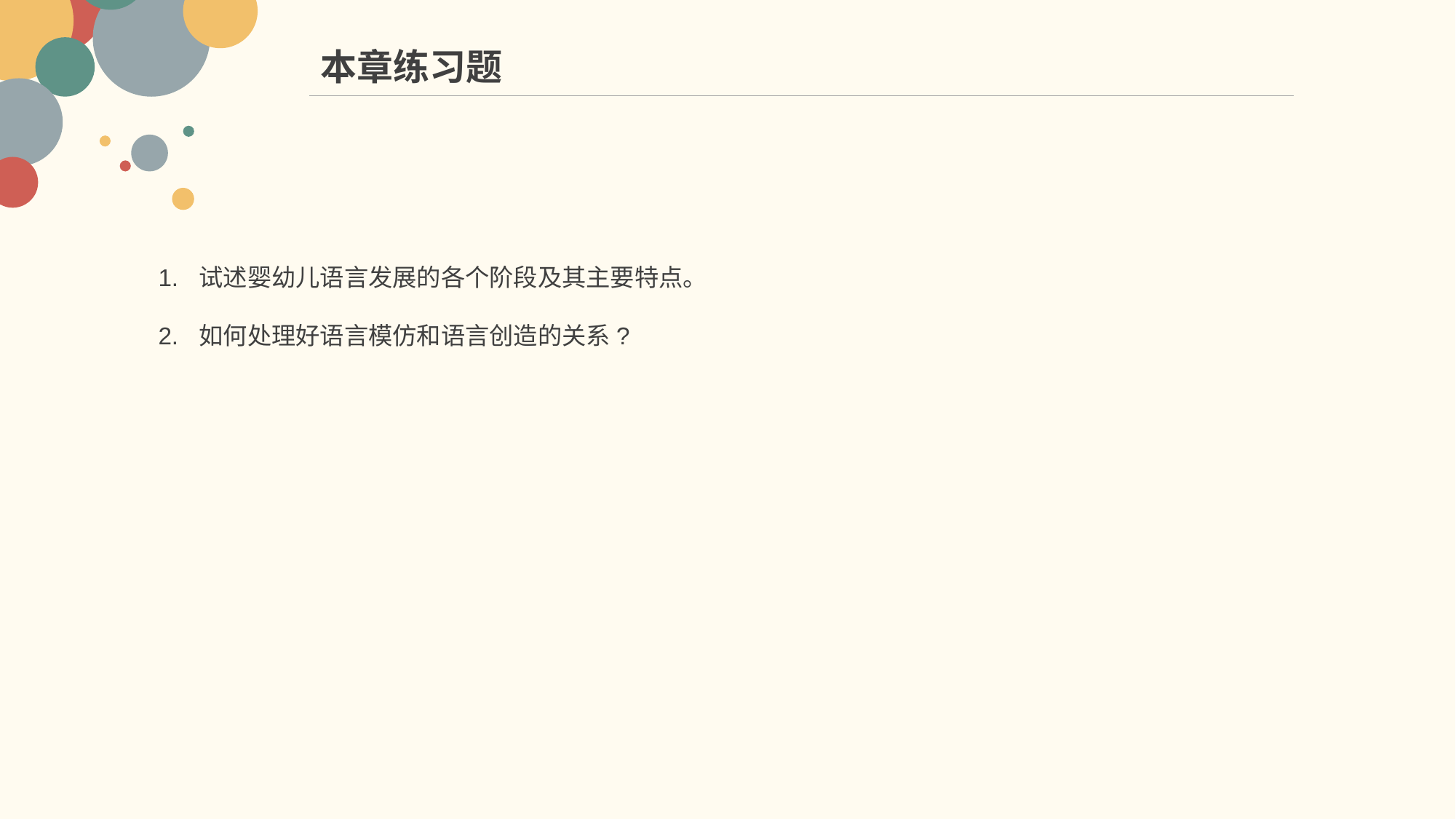

本章练习题
试述婴幼儿语言发展的各个阶段及其主要特点。
如何处理好语言模仿和语言创造的关系?